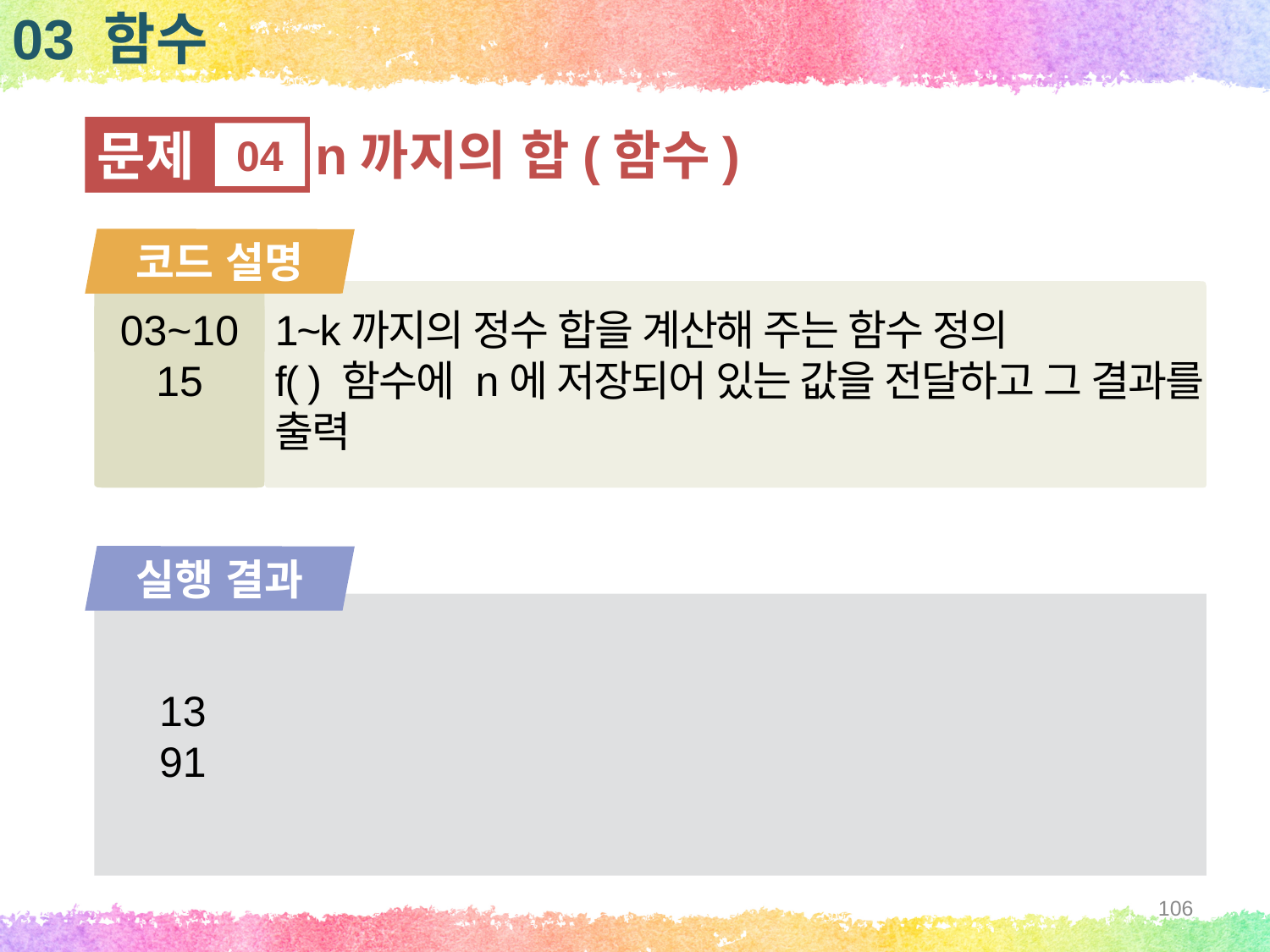

03 함수
문제
04
n까지의 합(함수)
코드 설명

03~10
15
1~k까지의 정수 합을 계산해 주는 함수 정의
f( ) 함수에 n에 저장되어 있는 값을 전달하고 그 결과를 출력
실행 결과
13
91
106